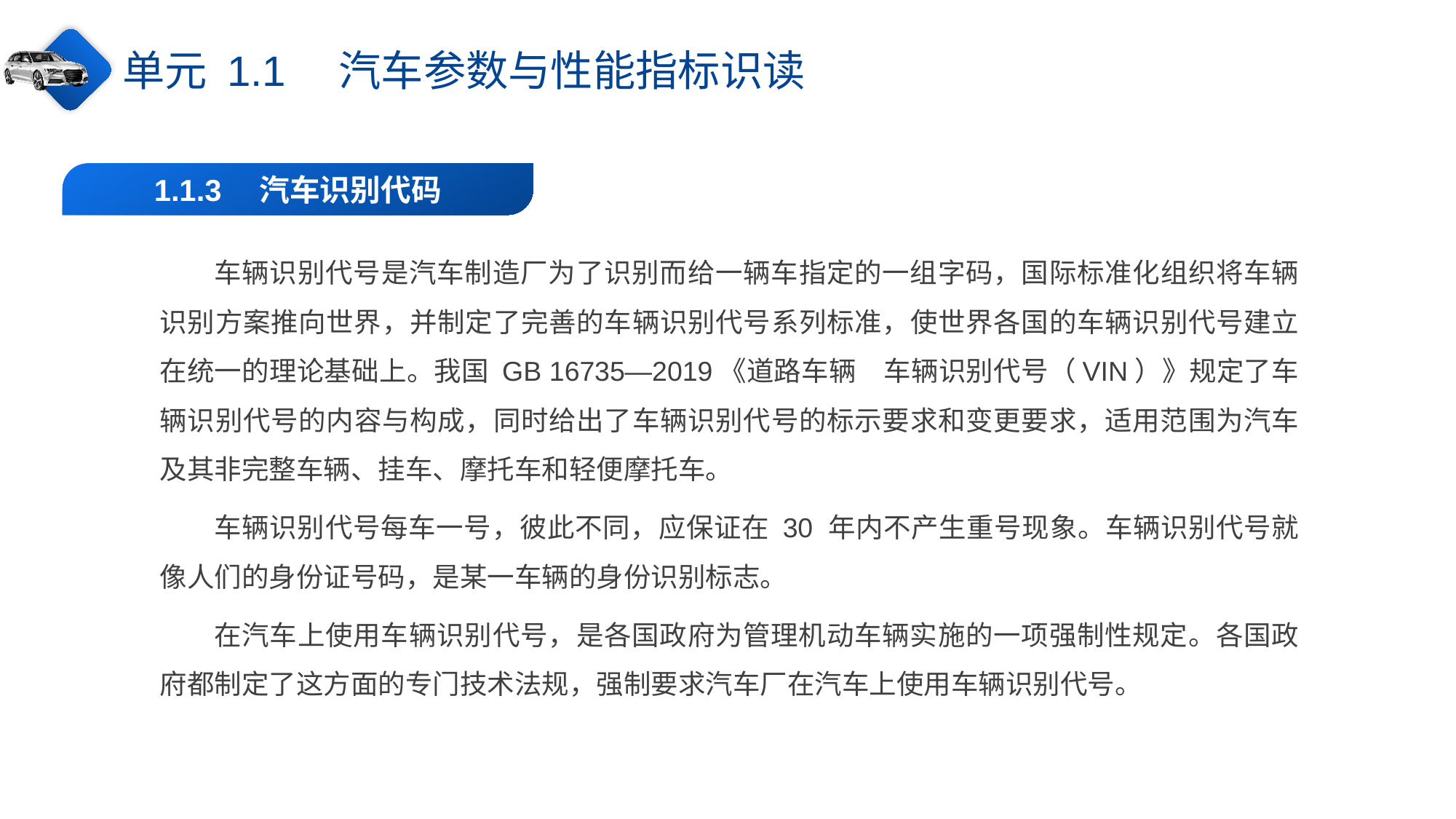

单元 1.1　汽车参数与性能指标识读
1.1.3　汽车识别代码
车辆识别代号是汽车制造厂为了识别而给一辆车指定的一组字码，国际标准化组织将车辆识别方案推向世界，并制定了完善的车辆识别代号系列标准，使世界各国的车辆识别代号建立在统一的理论基础上。我国 GB 16735—2019《道路车辆　车辆识别代号（VIN）》规定了车辆识别代号的内容与构成，同时给出了车辆识别代号的标示要求和变更要求，适用范围为汽车及其非完整车辆、挂车、摩托车和轻便摩托车。
车辆识别代号每车一号，彼此不同，应保证在 30 年内不产生重号现象。车辆识别代号就像人们的身份证号码，是某一车辆的身份识别标志。
在汽车上使用车辆识别代号，是各国政府为管理机动车辆实施的一项强制性规定。各国政府都制定了这方面的专门技术法规，强制要求汽车厂在汽车上使用车辆识别代号。